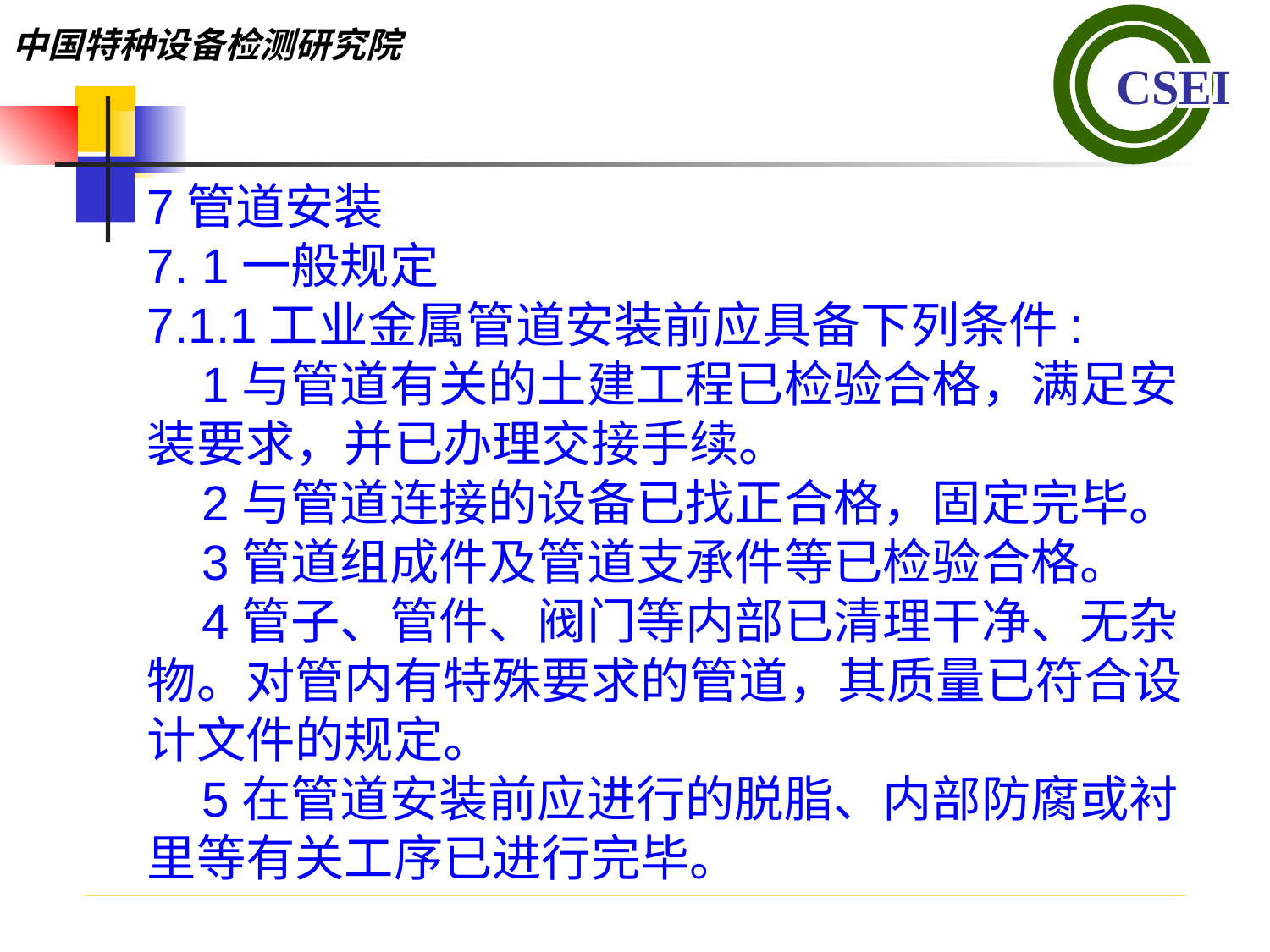

7管道安装
7. 1一般规定
7.1.1工业金属管道安装前应具备下列条件:
    1与管道有关的土建工程已检验合格，满足安装要求，并已办理交接手续。
    2与管道连接的设备已找正合格，固定完毕。
    3管道组成件及管道支承件等已检验合格。
    4管子、管件、阀门等内部已清理干净、无杂物。对管内有特殊要求的管道，其质量已符合设计文件的规定。
    5在管道安装前应进行的脱脂、内部防腐或衬里等有关工序已进行完毕。